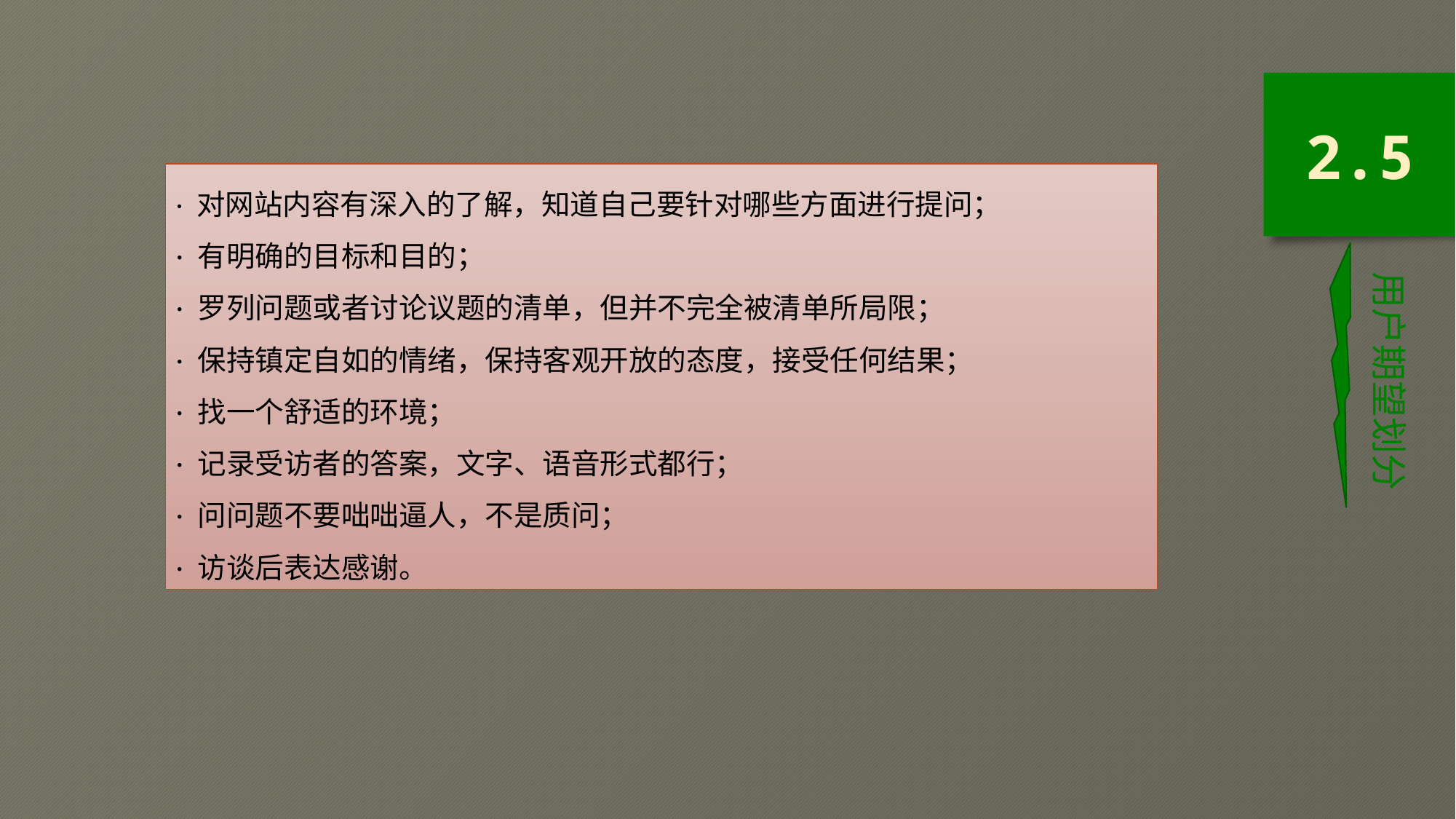

2.5
· 对网站内容有深入的了解，知道自己要针对哪些方面进行提问；
· 有明确的目标和目的；
· 罗列问题或者讨论议题的清单，但并不完全被清单所局限；
· 保持镇定自如的情绪，保持客观开放的态度，接受任何结果；
· 找一个舒适的环境；
· 记录受访者的答案，文字、语音形式都行；
· 问问题不要咄咄逼人，不是质问；
· 访谈后表达感谢。

用户期望划分